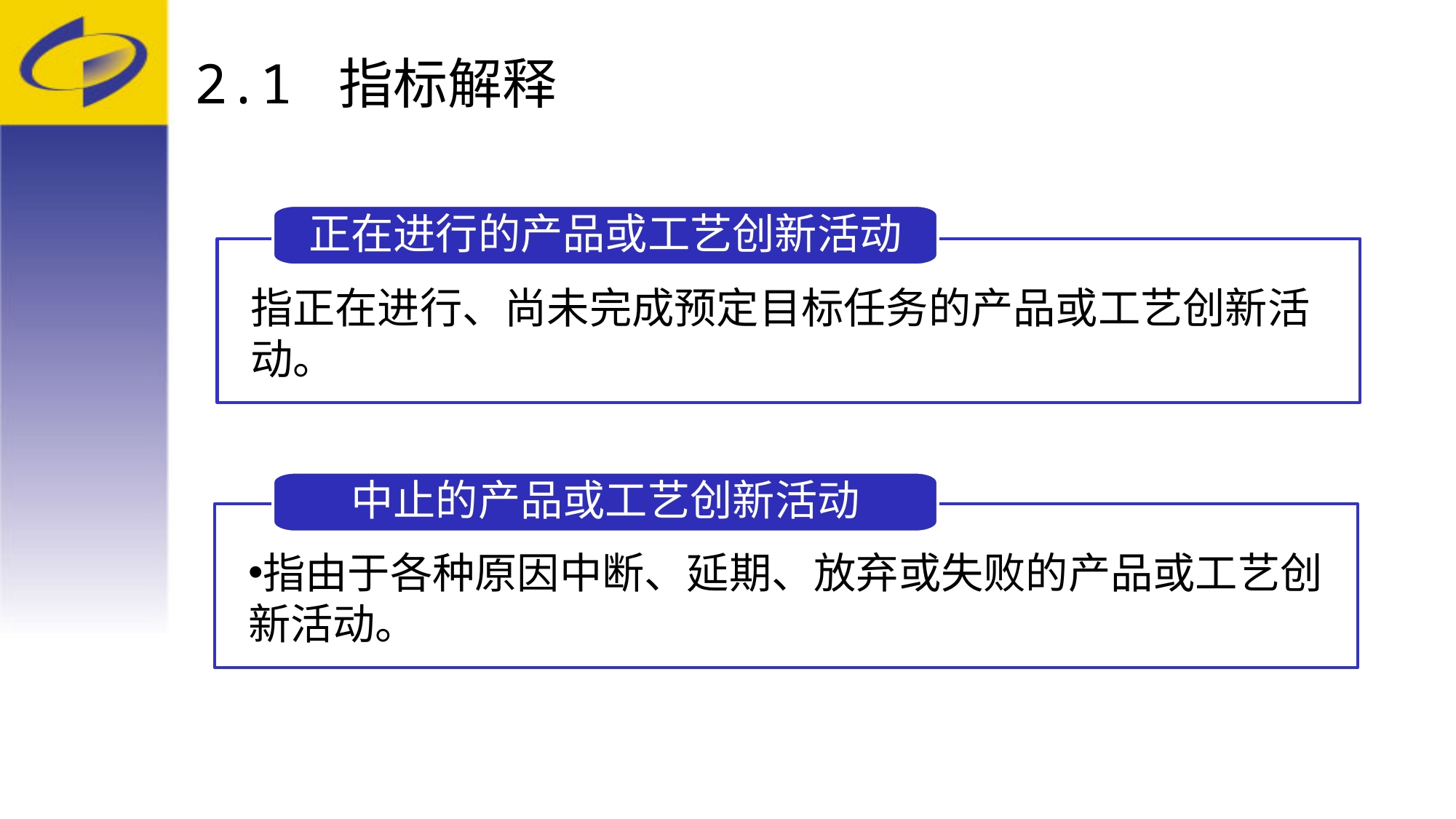

# 2.1 指标解释
正在进行的产品或工艺创新活动
指正在进行、尚未完成预定目标任务的产品或工艺创新活动。
中止的产品或工艺创新活动
指由于各种原因中断、延期、放弃或失败的产品或工艺创新活动。